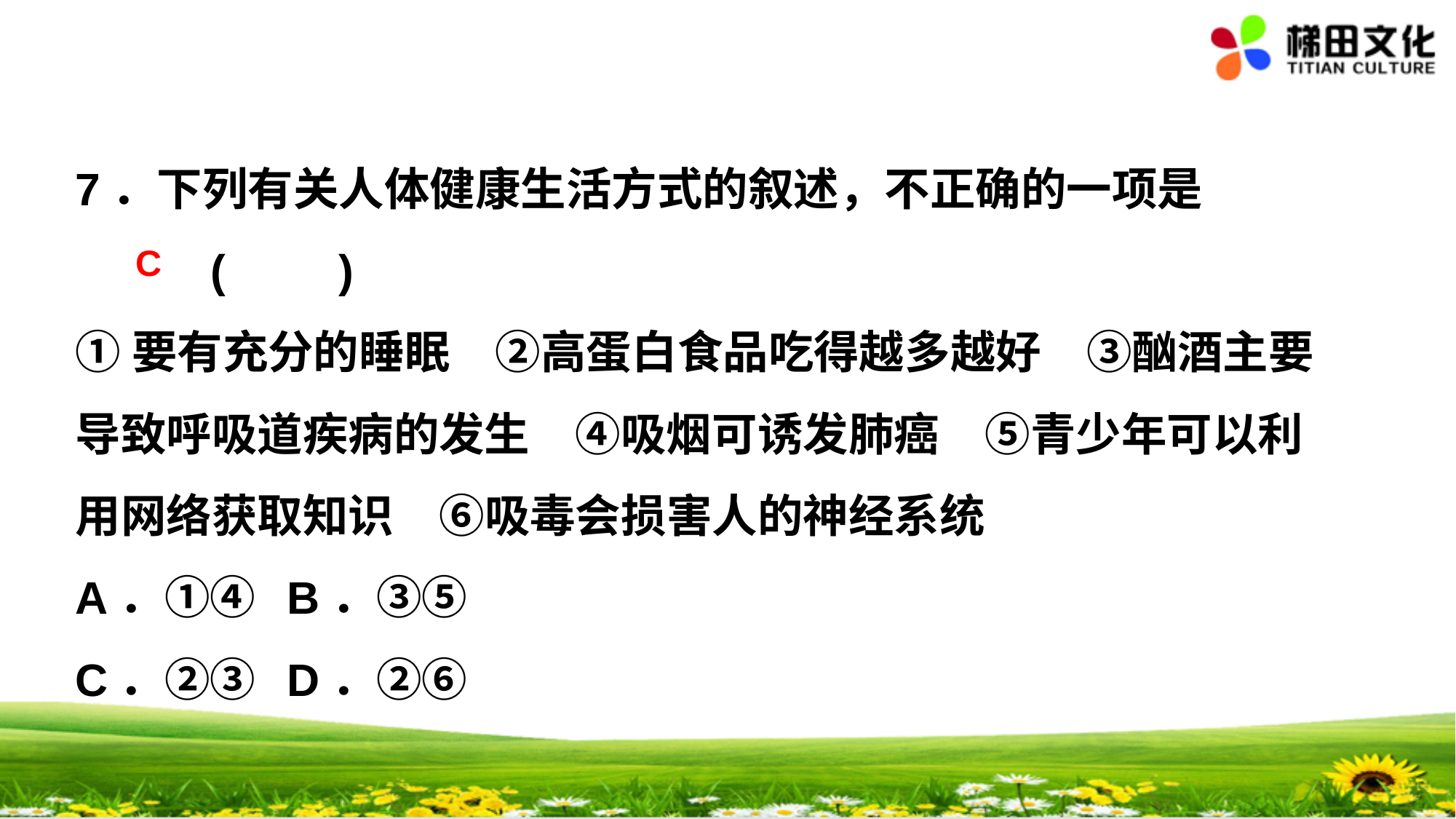

7．下列有关人体健康生活方式的叙述，不正确的一项是                        (　　)
①要有充分的睡眠　②高蛋白食品吃得越多越好　③酗酒主要导致呼吸道疾病的发生　④吸烟可诱发肺癌　⑤青少年可以利用网络获取知识　⑥吸毒会损害人的神经系统
A．①④  B．③⑤
C．②③  D．②⑥
C